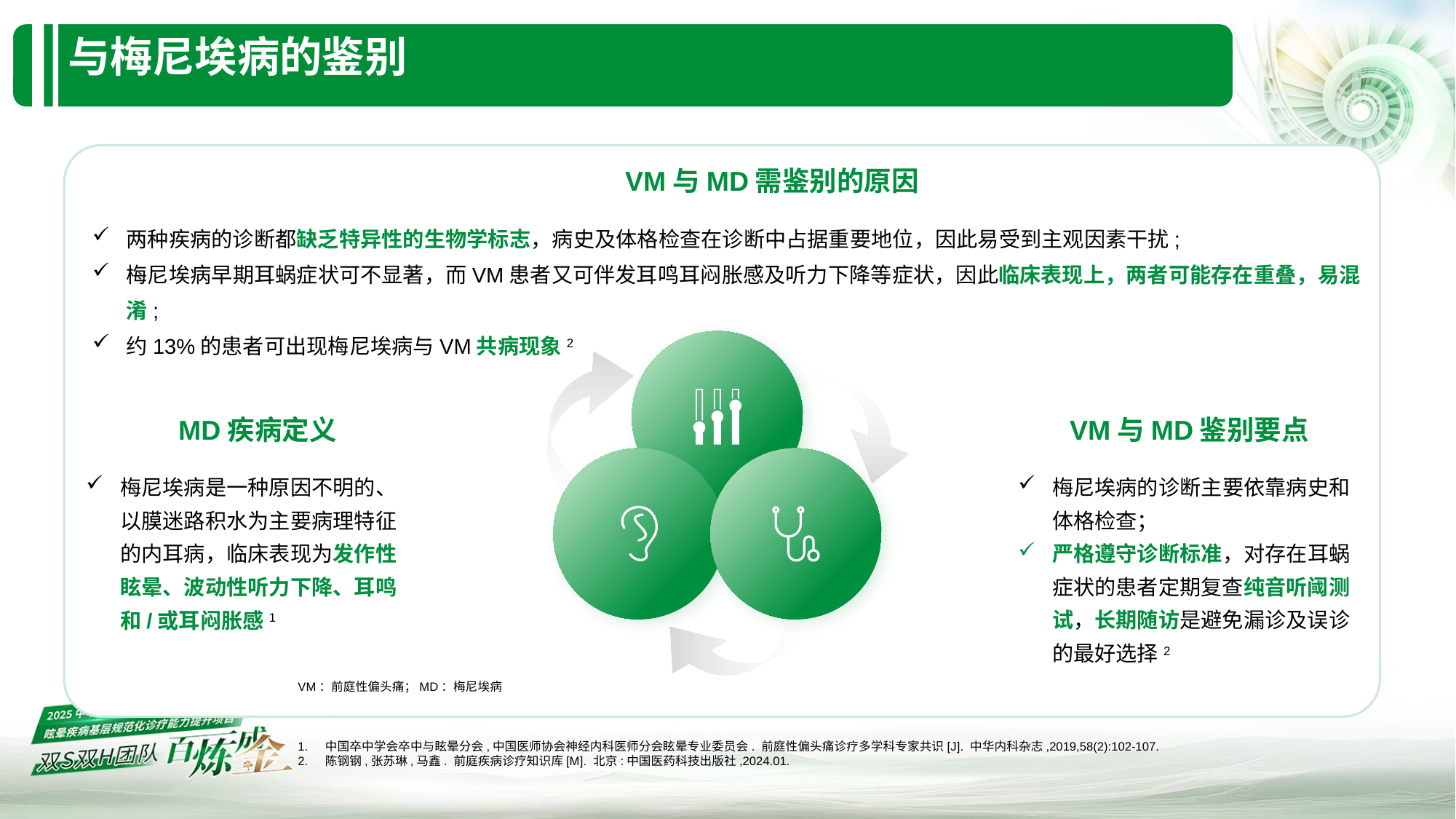

# 与梅尼埃病的鉴别​

VM与MD需鉴别的原因

两种疾病的诊断都缺乏特异性的生物学标志，病史及体格检查在诊断中占据重要地位，因此易受到主观因素干扰;
梅尼埃病早期耳蜗症状可不显著，而VM患者又可伴发耳鸣耳闷胀感及听力下降等症状，因此临床表现上，两者可能存在重叠，易混淆;
约13%的患者可出现梅尼埃病与VM共病现象2

MD疾病定义
VM与MD鉴别要点
梅尼埃病是一种原因不明的、以膜迷路积水为主要病理特征的内耳病，临床表现为发作性眩晕、波动性听力下降、耳鸣和/或耳闷胀感1
梅尼埃病的诊断主要依靠病史和体格检查；
严格遵守诊断标准，对存在耳蜗症状的患者定期复查纯音听阈测试，长期随访是避免漏诊及误诊的最好选择2

VM：前庭性偏头痛；MD：梅尼埃病
中国卒中学会卒中与眩晕分会,中国医师协会神经内科医师分会眩晕专业委员会. 前庭性偏头痛诊疗多学科专家共识[J]. 中华内科杂志,2019,58(2):102-107.
陈钢钢,张苏琳,马鑫. 前庭疾病诊疗知识库[M]. 北京:中国医药科技出版社,2024.01.